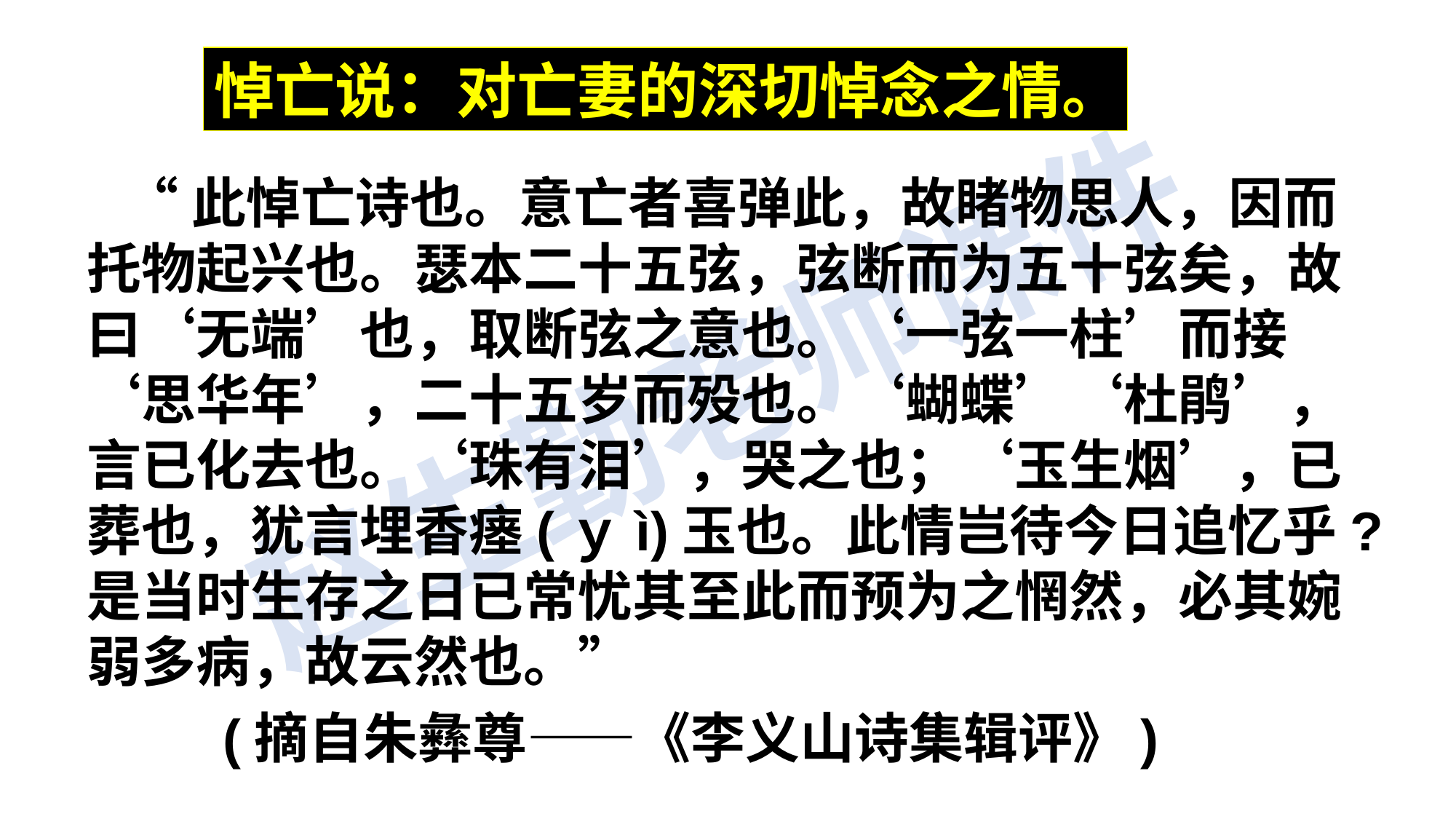

悼亡说：对亡妻的深切悼念之情。
   “此悼亡诗也。意亡者喜弹此，故睹物思人，因而托物起兴也。瑟本二十五弦，弦断而为五十弦矣，故曰‘无端’也，取断弦之意也。‘一弦一柱’而接‘思华年’，二十五岁而殁也。‘蝴蝶’‘杜鹃’，言已化去也。‘珠有泪’，哭之也；‘玉生烟’，已葬也，犹言埋香瘗(ｙì)玉也。此情岂待今日追忆乎?是当时生存之日已常忧其至此而预为之惘然，必其婉弱多病，故云然也。”
         (摘自朱彝尊——《李义山诗集辑评》)